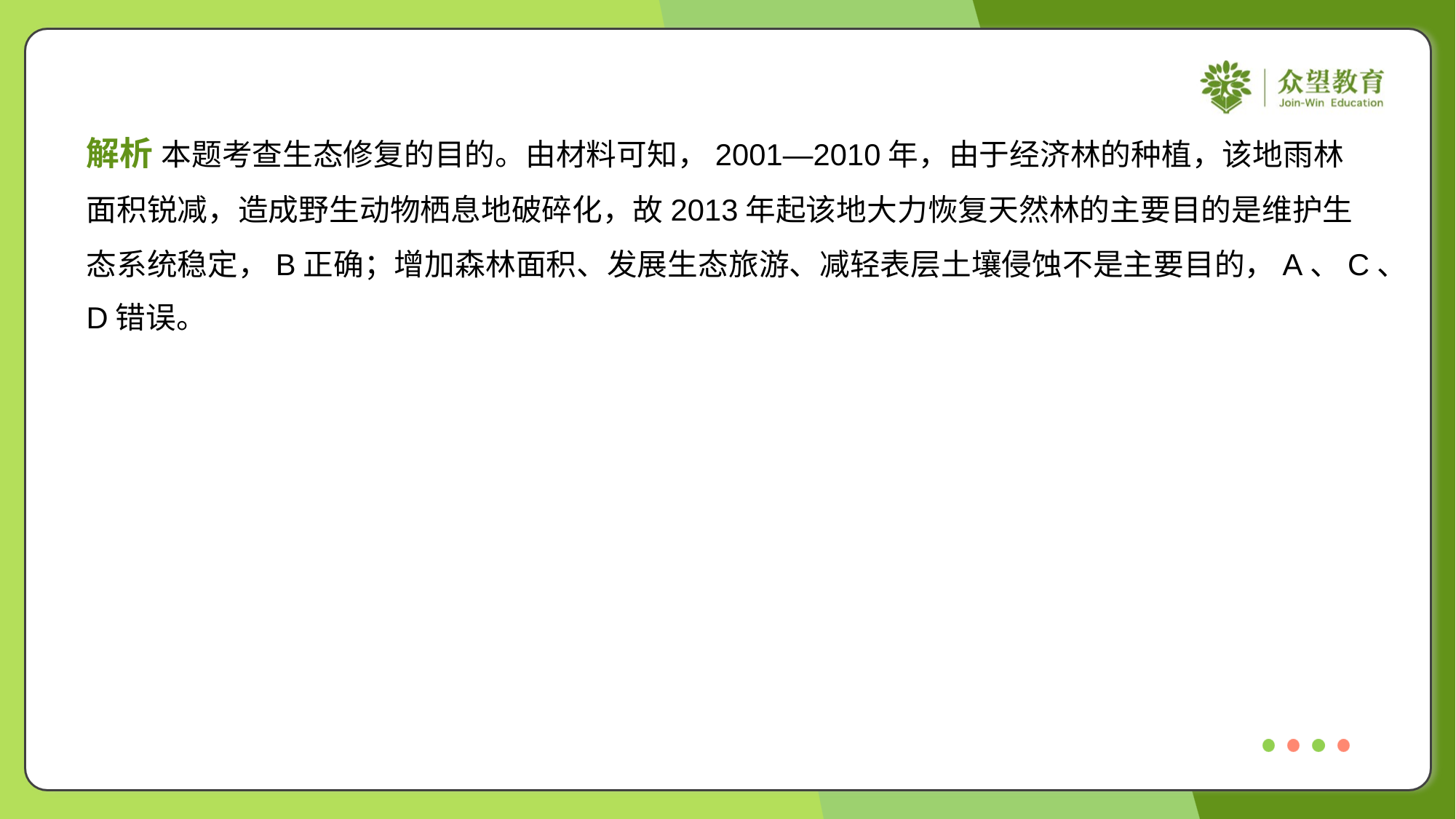

解析 本题考查生态修复的目的。由材料可知，2001—2010年，由于经济林的种植，该地雨林
面积锐减，造成野生动物栖息地破碎化，故2013年起该地大力恢复天然林的主要目的是维护生
态系统稳定，B正确；增加森林面积、发展生态旅游、减轻表层土壤侵蚀不是主要目的，A、C、
D错误。